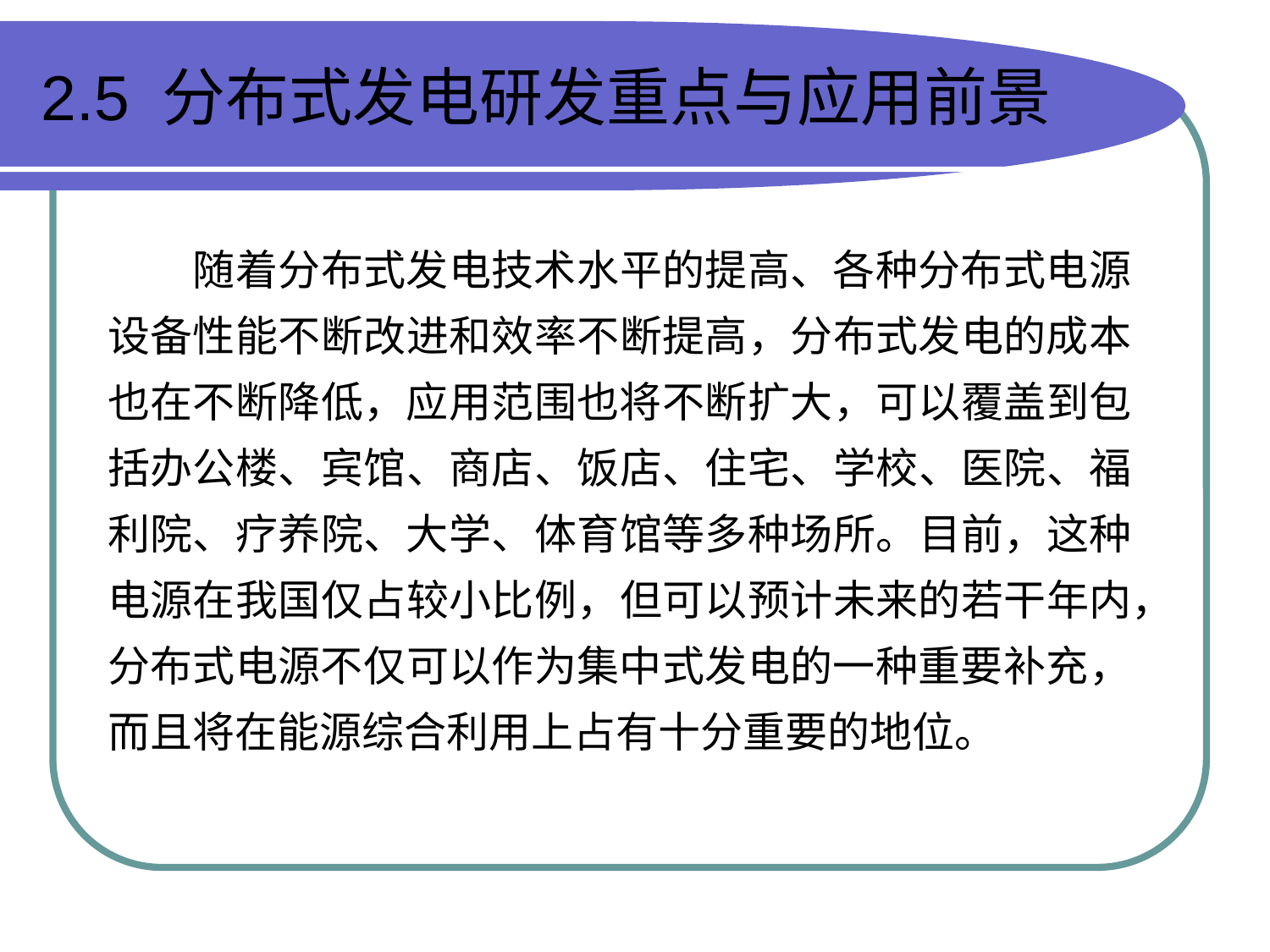

# 2.5 分布式发电研发重点与应用前景
　　随着分布式发电技术水平的提高、各种分布式电源设备性能不断改进和效率不断提高，分布式发电的成本也在不断降低，应用范围也将不断扩大，可以覆盖到包括办公楼、宾馆、商店、饭店、住宅、学校、医院、福利院、疗养院、大学、体育馆等多种场所。目前，这种电源在我国仅占较小比例，但可以预计未来的若干年内，分布式电源不仅可以作为集中式发电的一种重要补充，而且将在能源综合利用上占有十分重要的地位。
28